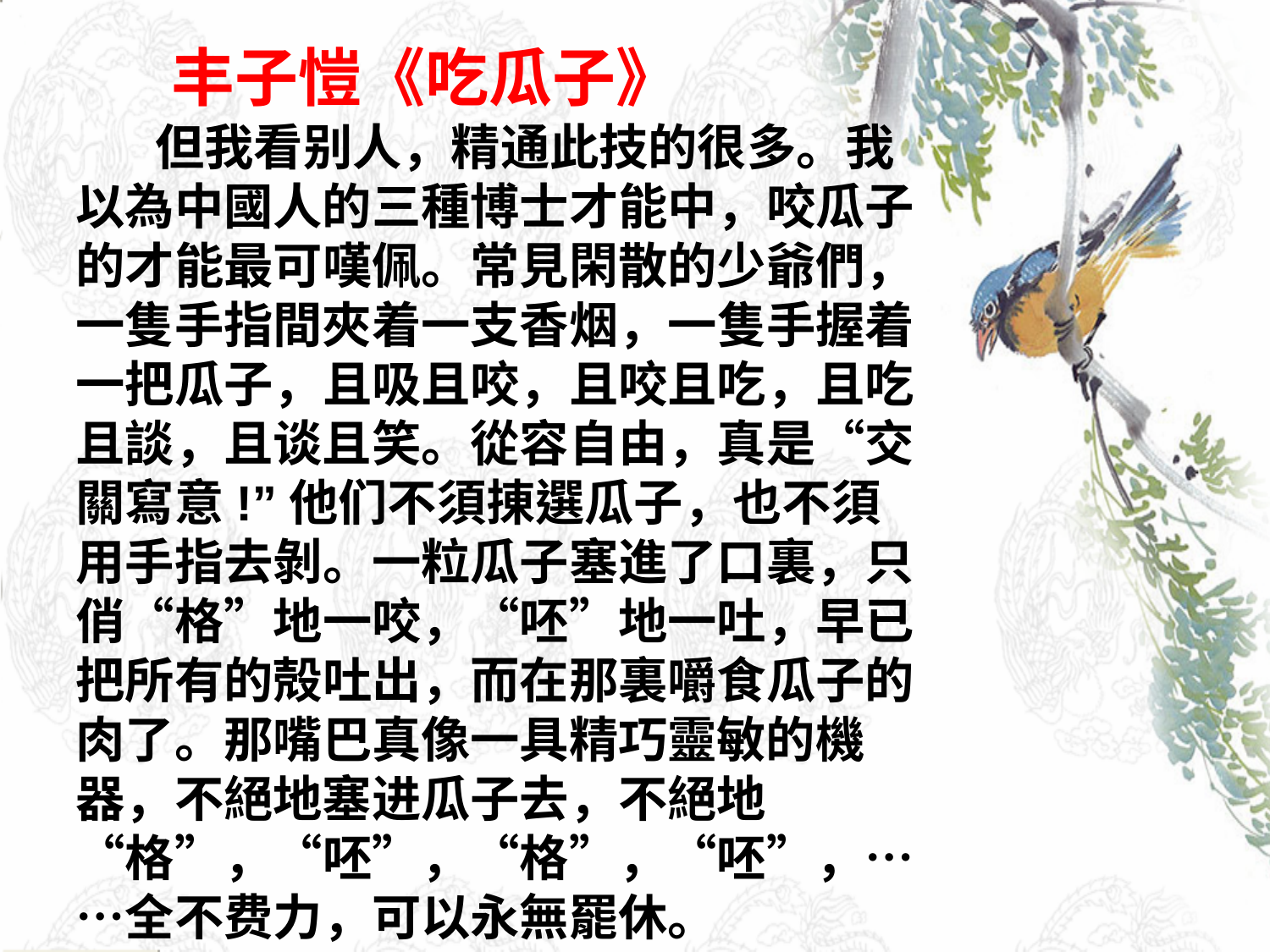

丰子愷《吃瓜子》
      但我看别人，精通此技的很多。我以為中國人的三種博士才能中，咬瓜子的才能最可嘆佩。常見閑散的少爺們，一隻手指間夾着一支香烟，一隻手握着一把瓜子，且吸且咬，且咬且吃，且吃且談，且谈且笑。從容自由，真是“交關寫意!”他们不須㨂選瓜子，也不須用手指去剝。一粒瓜子塞進了口裏，只俏“格”地一咬，“呸”地一吐，早已把所有的殻吐出，而在那裏嚼食瓜子的肉了。那嘴巴真像一具精巧靈敏的機器，不絕地塞进瓜子去，不絕地“格”，“呸”，“格”，“呸”，……全不费力，可以永無罷休。